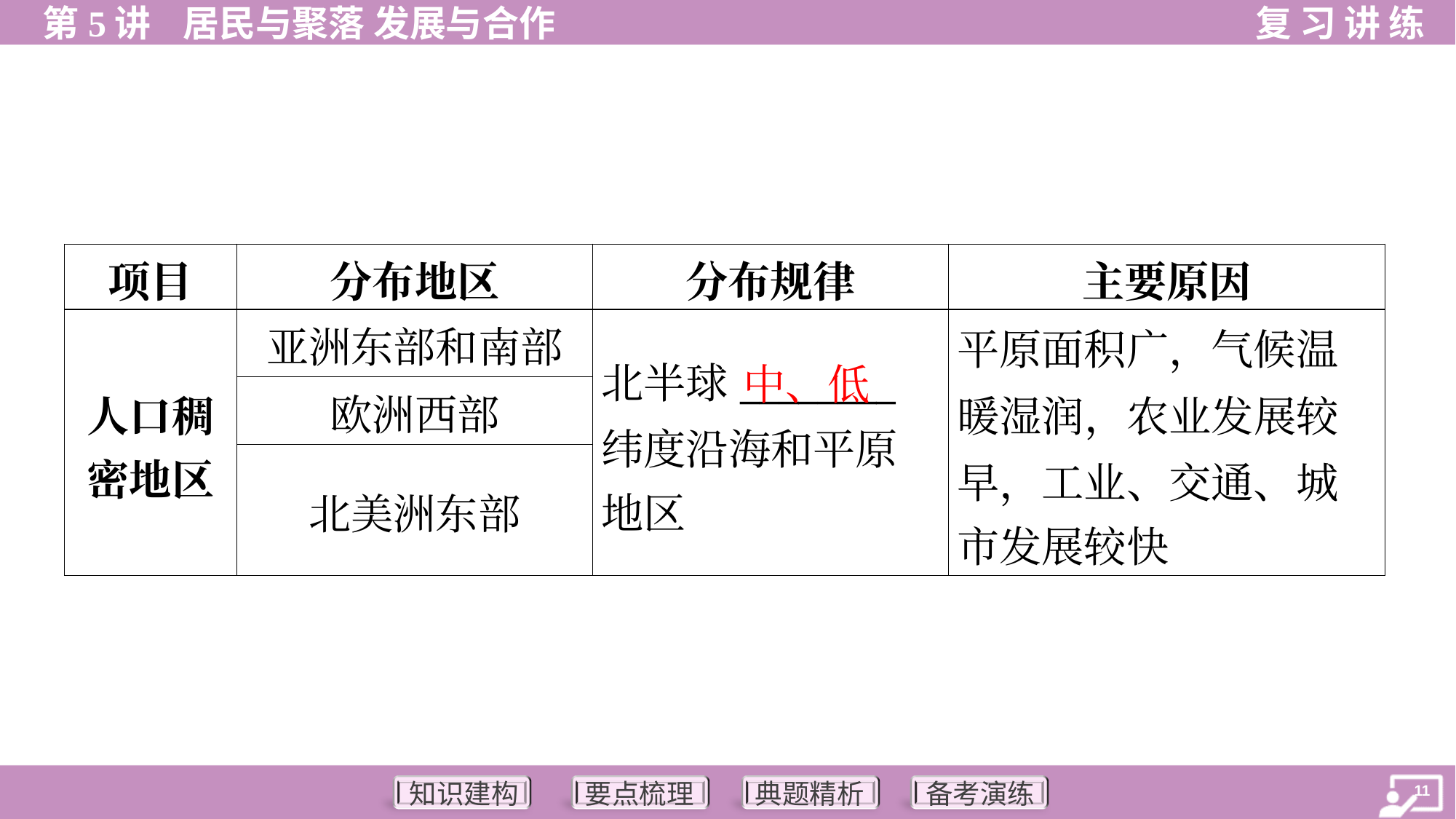

| 项目 | 分布地区 | 分布规律 | 主要原因 |
| --- | --- | --- | --- |
| 人口稠 密地区 | 亚洲东部和南部 | 北半球\_\_\_\_\_\_\_\_ 纬度沿海和平原 地区 | 平原面积广，气候温 暖湿润，农业发展较 早，工业、交通、城 市发展较快 |
|  | 欧洲西部 |  |  |
|  | 北美洲东部 |  |  |
中、低